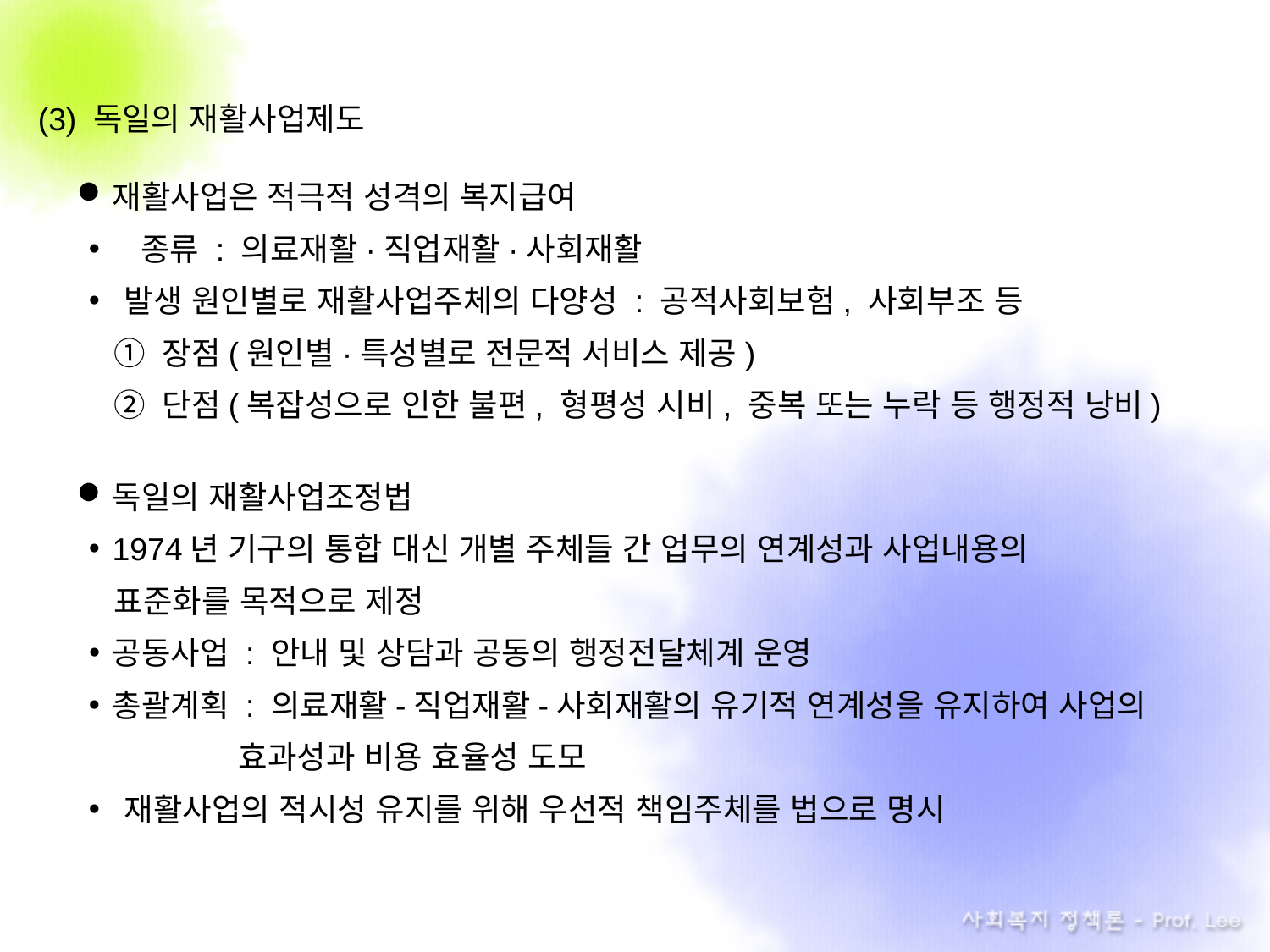

(3) 독일의 재활사업제도

재활사업은 적극적 성격의 복지급여
 종류 : 의료재활·직업재활·사회재활
발생 원인별로 재활사업주체의 다양성 : 공적사회보험, 사회부조 등
① 장점(원인별·특성별로 전문적 서비스 제공)
② 단점(복잡성으로 인한 불편, 형평성 시비, 중복 또는 누락 등 행정적 낭비)

독일의 재활사업조정법
1974년 기구의 통합 대신 개별 주체들 간 업무의 연계성과 사업내용의
  표준화를 목적으로 제정
공동사업 : 안내 및 상담과 공동의 행정전달체계 운영
총괄계획 : 의료재활-직업재활-사회재활의 유기적 연계성을 유지하여 사업의
                효과성과 비용 효율성 도모
재활사업의 적시성 유지를 위해 우선적 책임주체를 법으로 명시